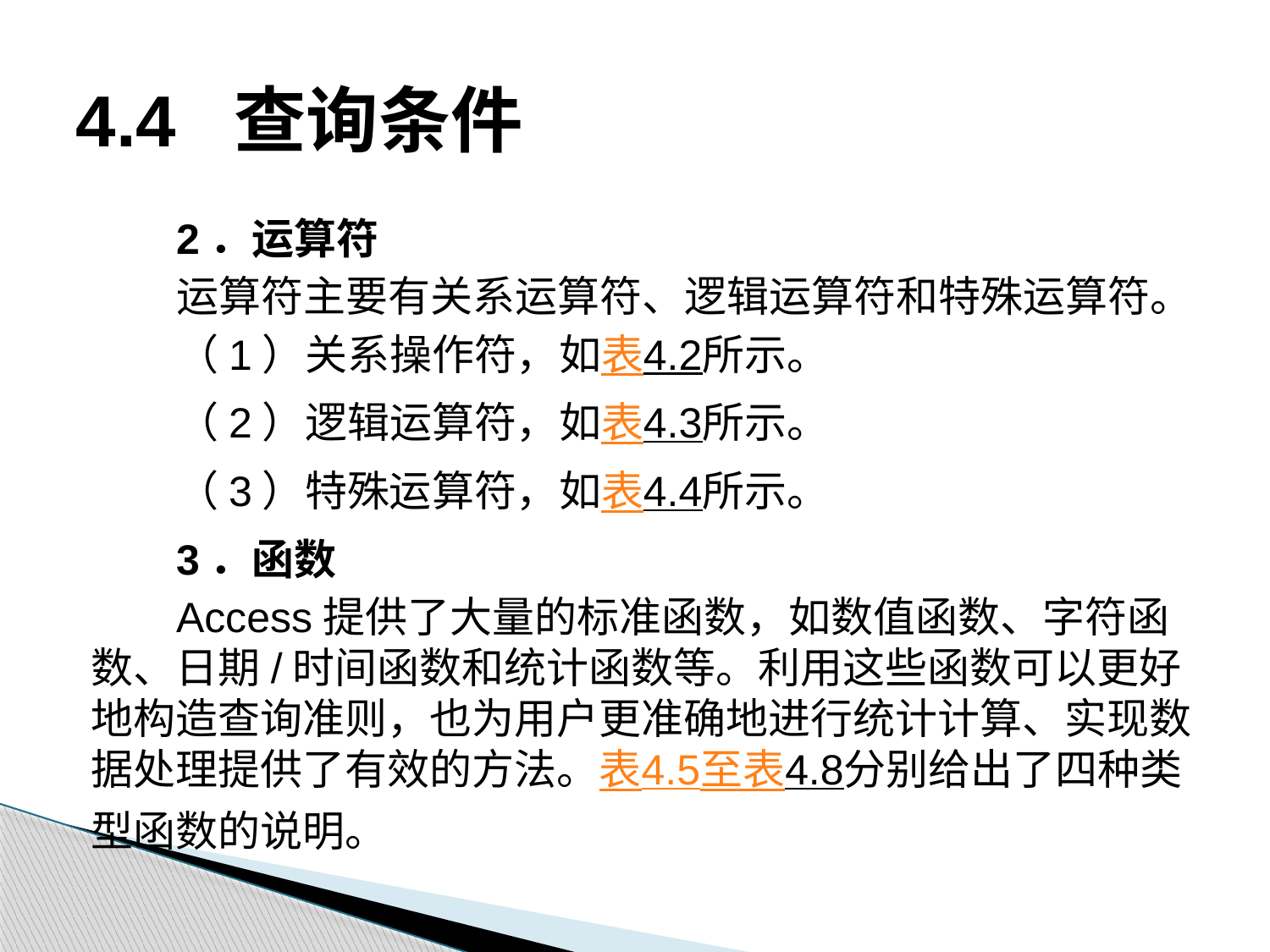

# 4.4  查询条件
2．运算符
运算符主要有关系运算符、逻辑运算符和特殊运算符。
（1）关系操作符，如表4.2所示。
（2）逻辑运算符，如表4.3所示。
（3）特殊运算符，如表4.4所示。
3．函数
Access提供了大量的标准函数，如数值函数、字符函数、日期/时间函数和统计函数等。利用这些函数可以更好地构造查询准则，也为用户更准确地进行统计计算、实现数据处理提供了有效的方法。表4.5至表4.8分别给出了四种类型函数的说明。